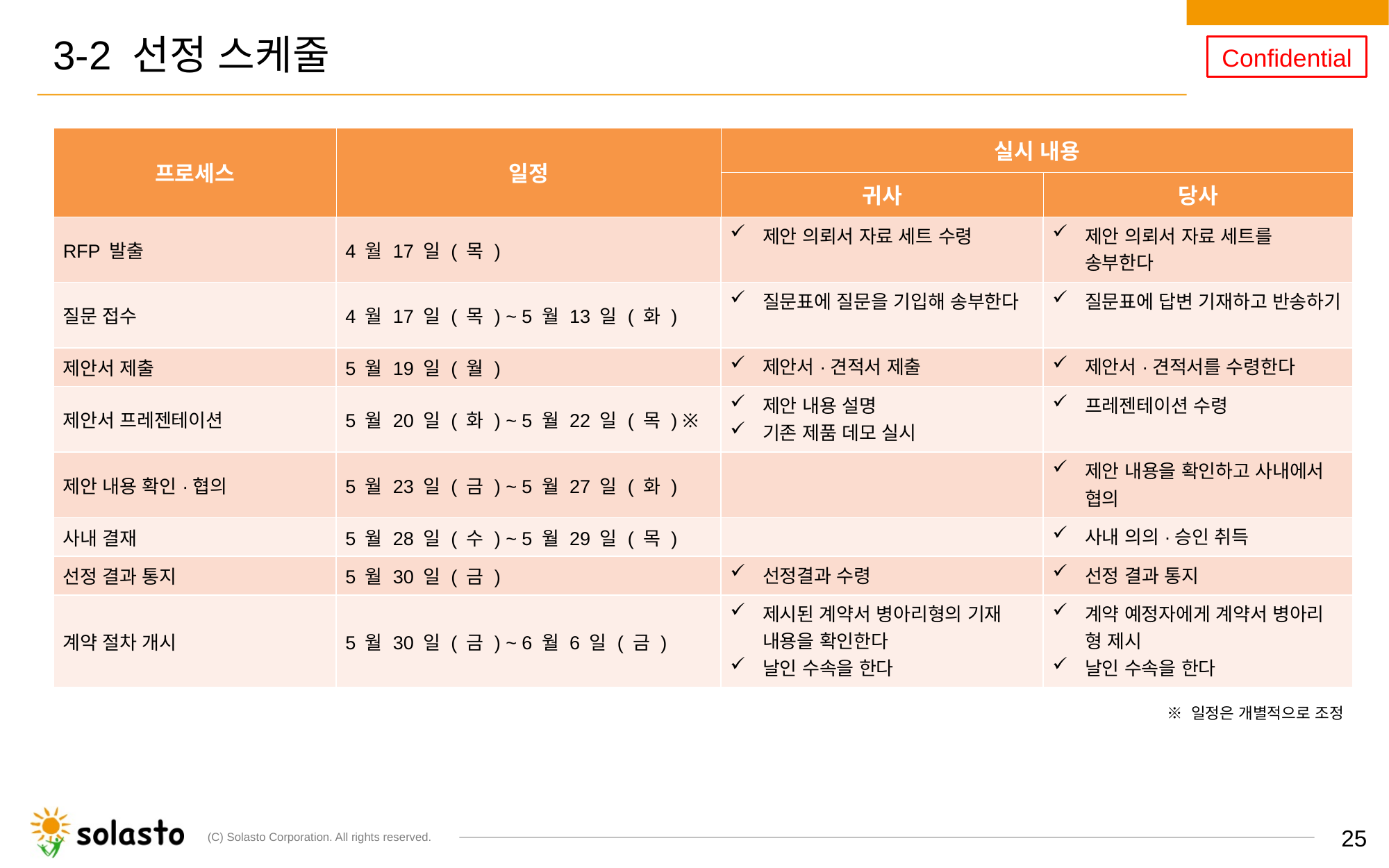

# 3-2 선정 스케줄
| 프로세스 | 일정 | 실시 내용 |  |
| --- | --- | --- | --- |
|  |  | 귀사 | 당사 |
| RFP 발출 | 4 월 17 일 ( 목 ) | 제안 의뢰서 자료 세트 수령 | 제안 의뢰서 자료 세트를 송부한다 |
| 질문 접수 | 4 월 17 일 ( 목 ) ~ 5 월 13 일 ( 화 ) | 질문표에 질문을 기입해 송부한다 | 질문표에 답변 기재하고 반송하기 |
| 제안서 제출 | 5 월 19 일 ( 월 ) | 제안서·견적서 제출 | 제안서·견적서를 수령한다 |
| 제안서 프레젠테이션 | 5 월 20 일 ( 화 ) ~ 5 월 22 일 ( 목 ) ※ | 제안 내용 설명 기존 제품 데모 실시 | 프레젠테이션 수령 |
| 제안 내용 확인·협의 | 5 월 23 일 ( 금 ) ~ 5 월 27 일 ( 화 ) |  | 제안 내용을 확인하고 사내에서 협의 |
| 사내 결재 | 5 월 28 일 ( 수 ) ~ 5 월 29 일 ( 목 ) |  | 사내 의의·승인 취득 |
| 선정 결과 통지 | 5 월 30 일 ( 금 ) | 선정결과 수령 | 선정 결과 통지 |
| 계약 절차 개시 | 5 월 30 일 ( 금 ) ~ 6 월 6 일 ( 금 ) | 제시된 계약서 병아리형의 기재 내용을 확인한다 날인 수속을 한다 | 계약 예정자에게 계약서 병아리 형 제시 날인 수속을 한다 |
※ 일정은 개별적으로 조정